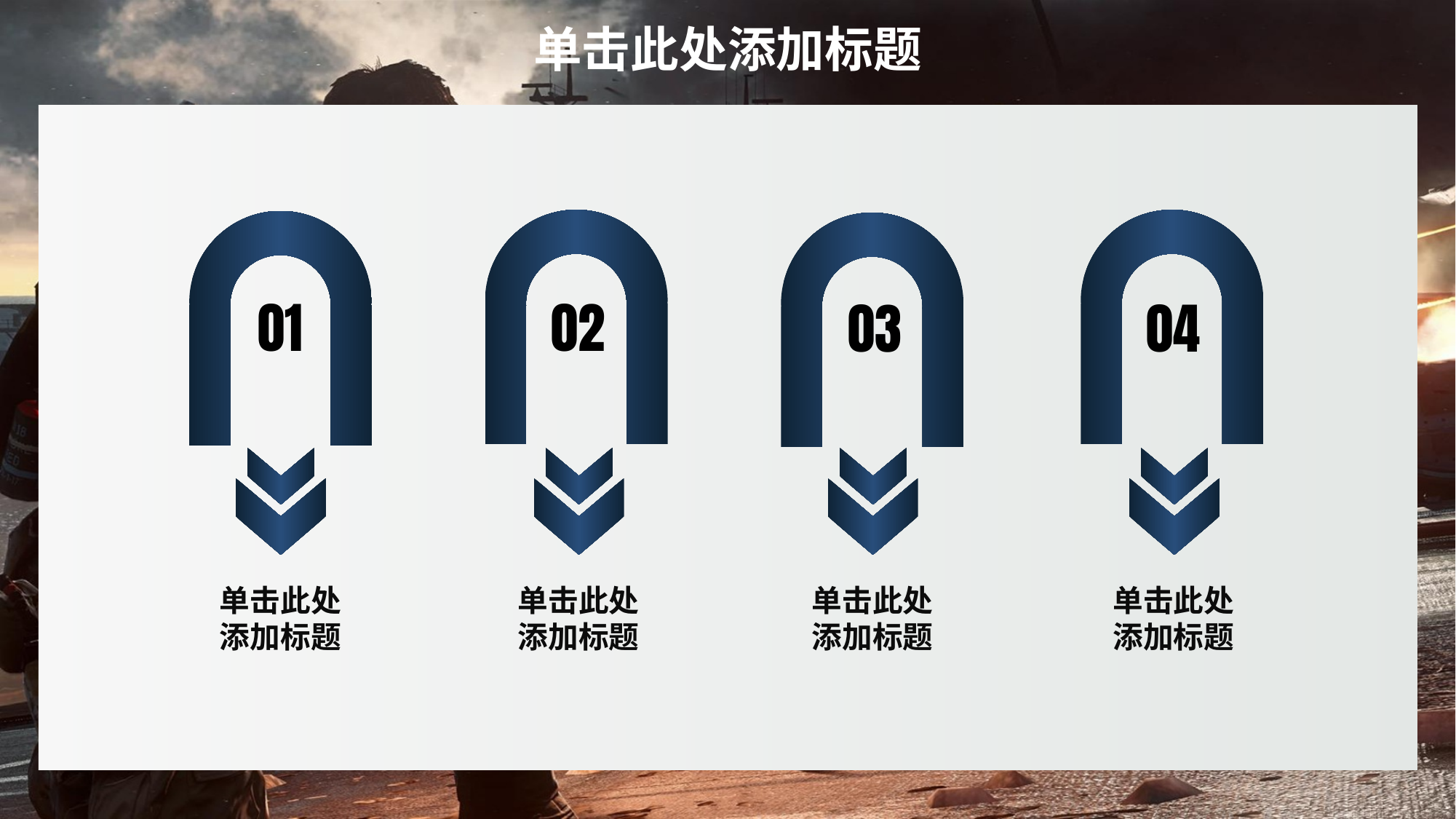

单击此处添加标题

01
02
03
04

单击此处
添加标题
单击此处
添加标题
单击此处
添加标题
单击此处
添加标题